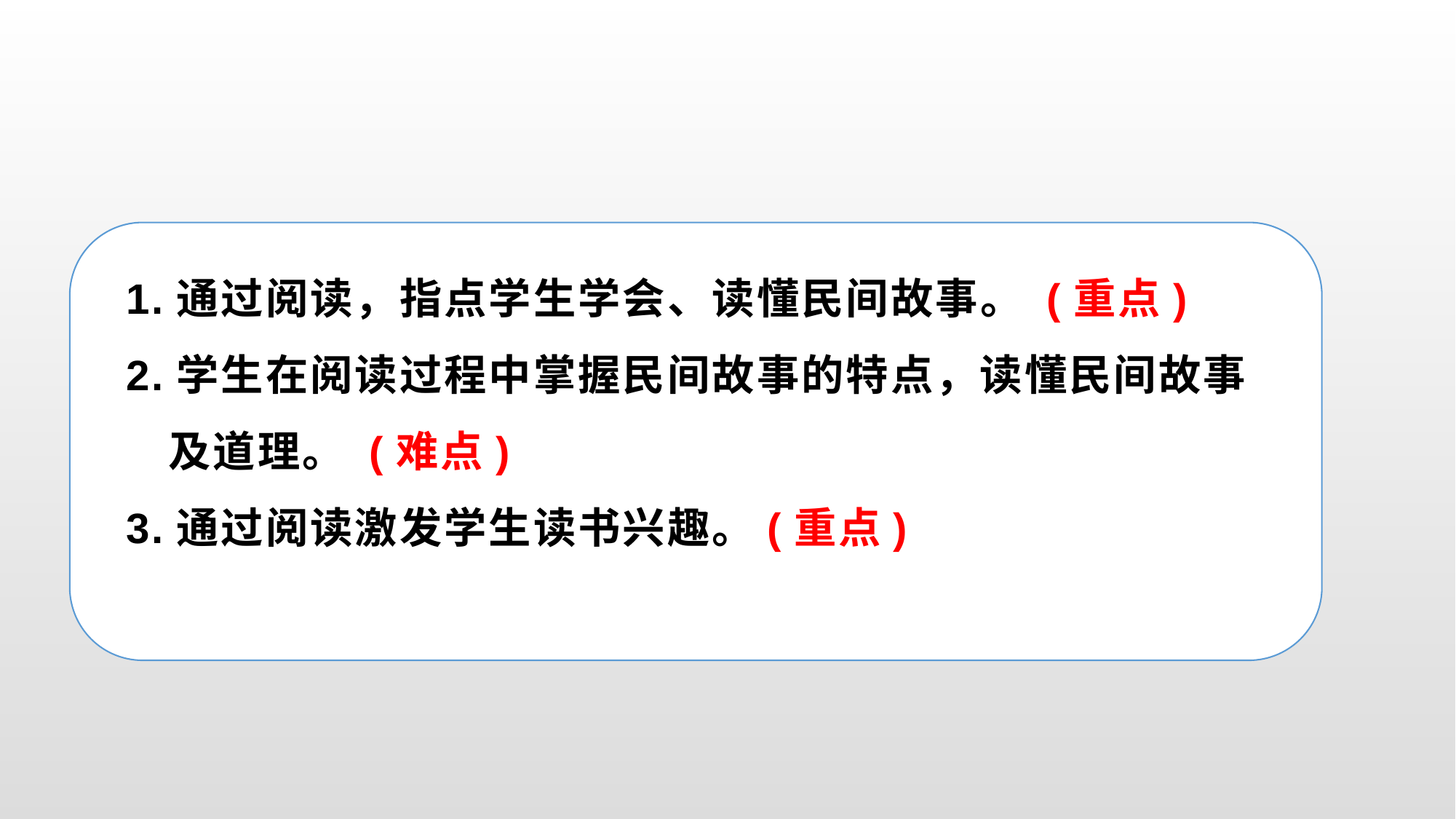

1.通过阅读，指点学生学会、读懂民间故事。 (重点)
2.学生在阅读过程中掌握民间故事的特点，读懂民间故事及道理。 (难点)
3.通过阅读激发学生读书兴趣。(重点)